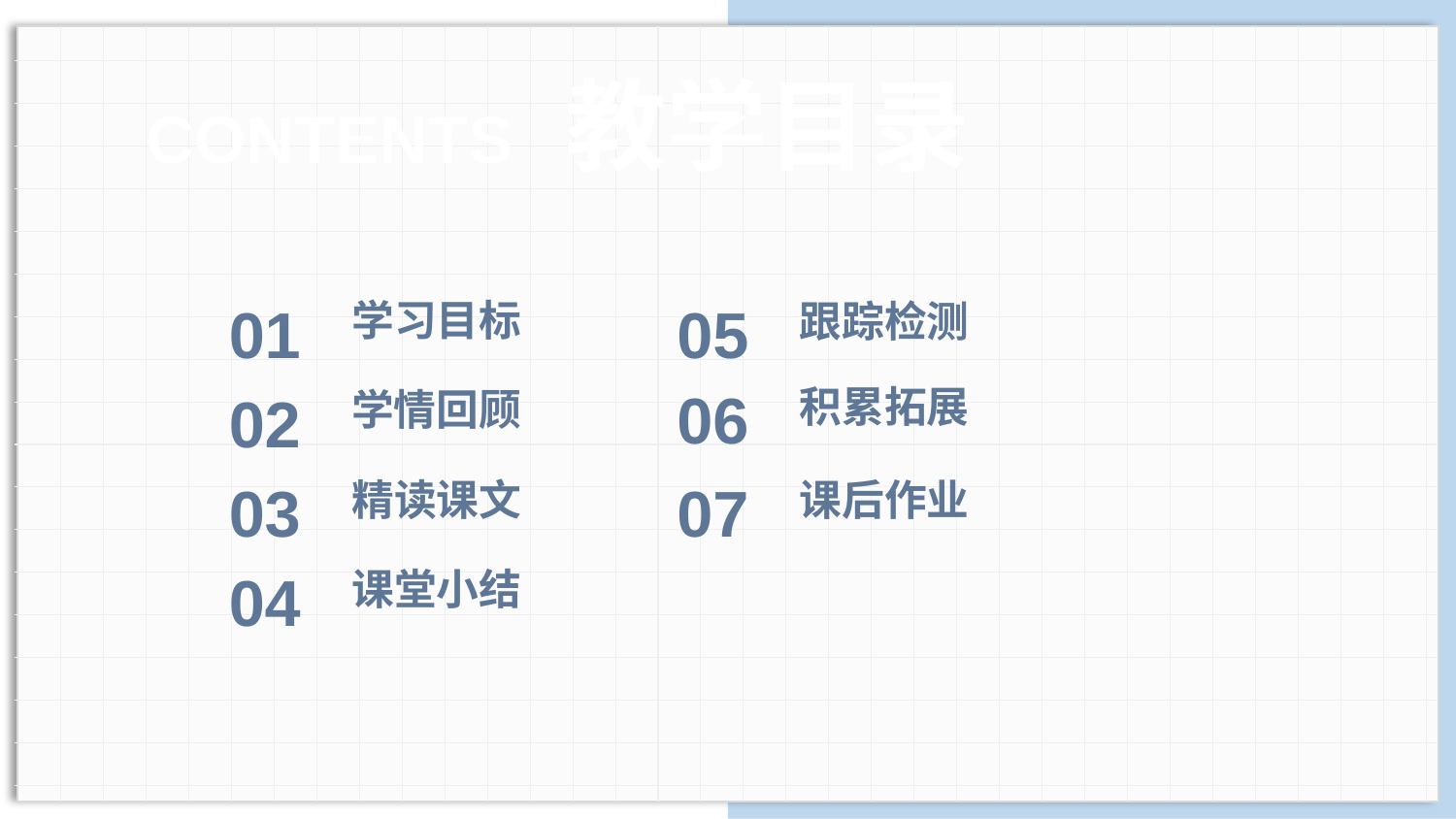

CONTENTS 教学目录
05
跟踪检测
01
学习目标
06
积累拓展
02
学情回顾
07
课后作业
03
精读课文
04
课堂小结